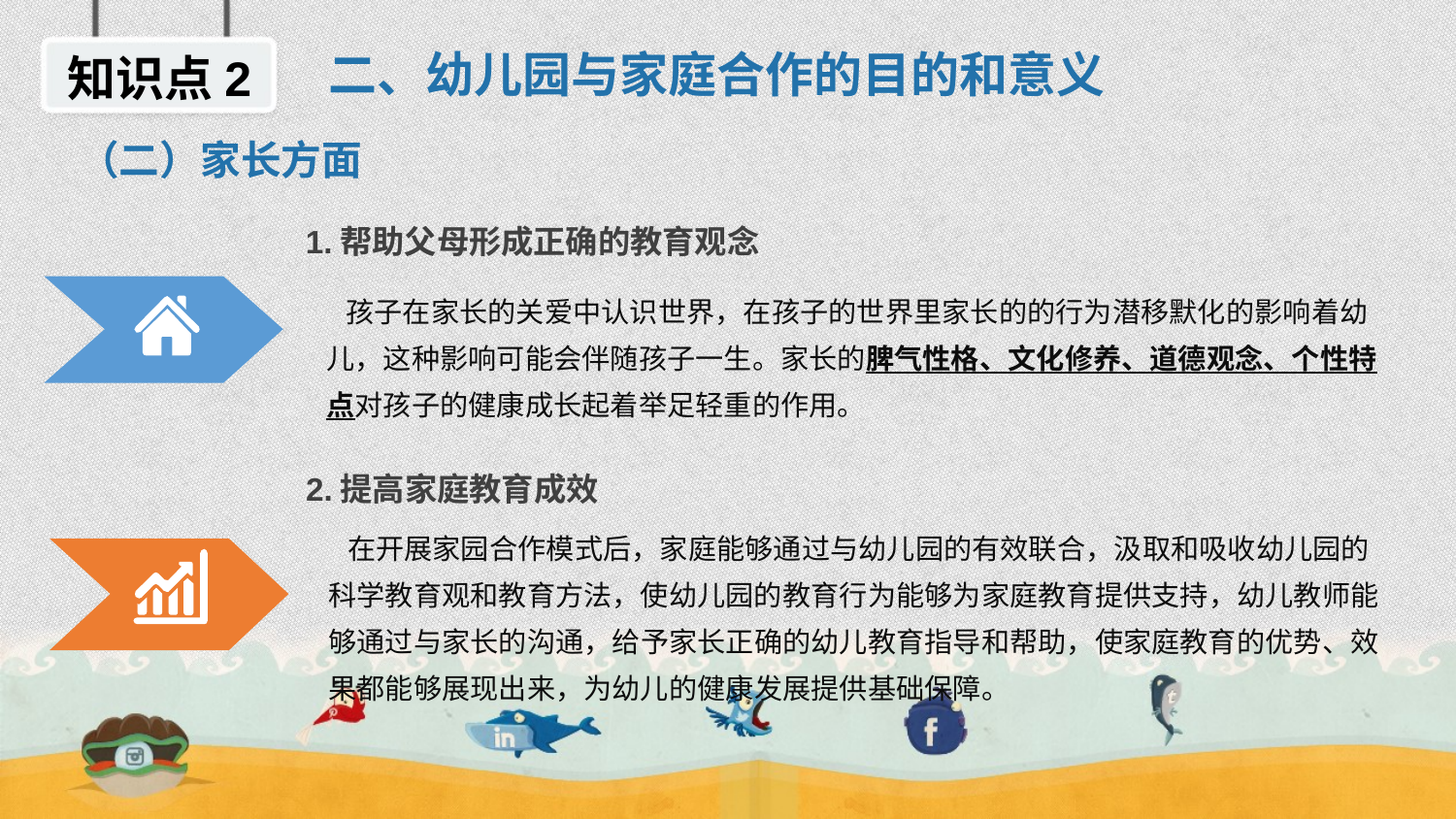

二、幼儿园与家庭合作的目的和意义
知识点2
（二）家长方面
1.帮助父母形成正确的教育观念
  孩子在家长的关爱中认识世界，在孩子的世界里家长的的行为潜移默化的影响着幼儿，这种影响可能会伴随孩子一生。家长的脾气性格、文化修养、道德观念、个性特点对孩子的健康成长起着举足轻重的作用。

2.提高家庭教育成效
  在开展家园合作模式后，家庭能够通过与幼儿园的有效联合，汲取和吸收幼儿园的科学教育观和教育方法，使幼儿园的教育行为能够为家庭教育提供支持，幼儿教师能够通过与家长的沟通，给予家长正确的幼儿教育指导和帮助，使家庭教育的优势、效果都能够展现出来，为幼儿的健康发展提供基础保障。